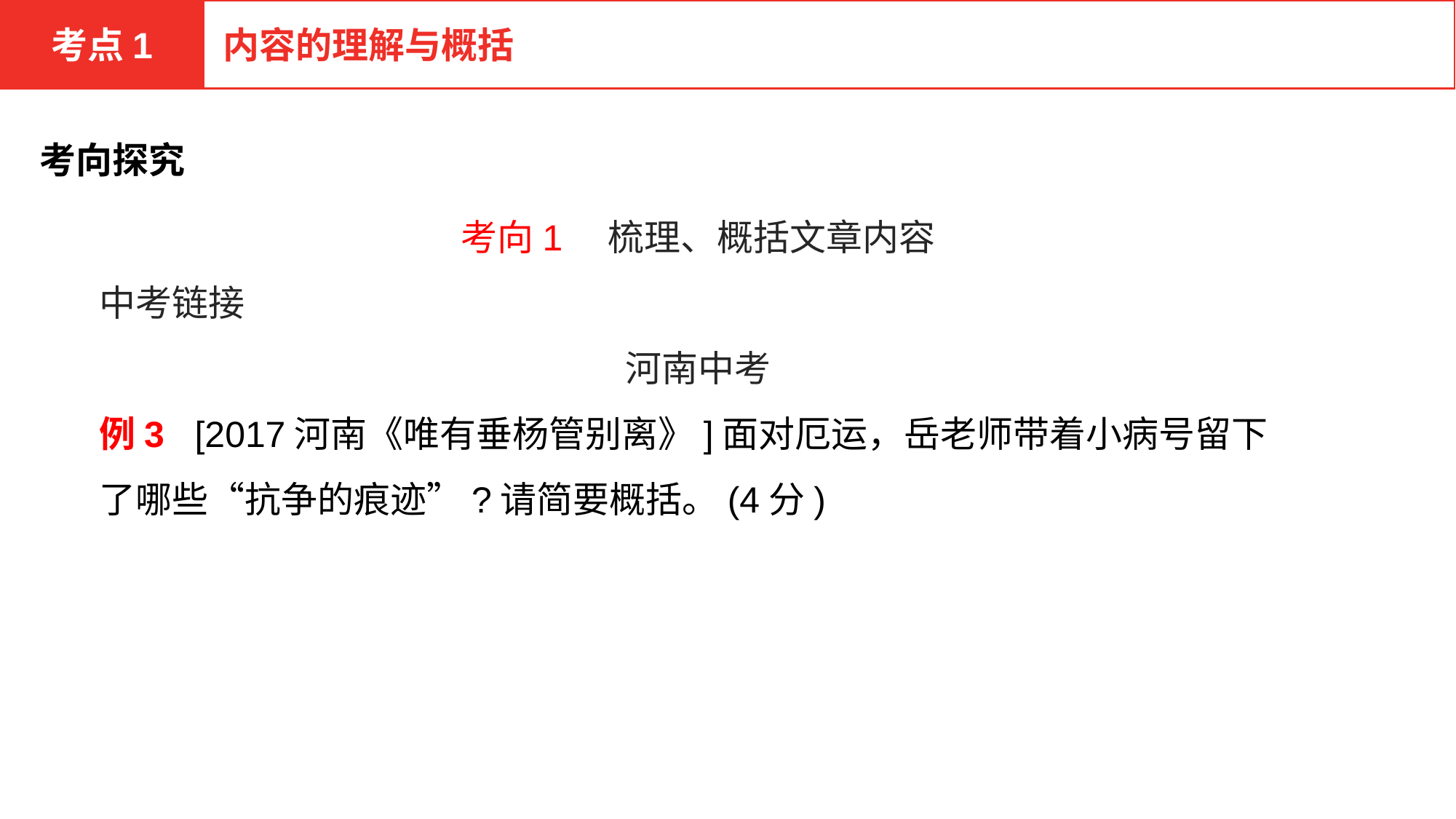

考点1
内容的理解与概括
考向探究
考向1　梳理、概括文章内容
中考链接
河南中考
例3   [2017河南《唯有垂杨管别离》]面对厄运，岳老师带着小病号留下了哪些“抗争的痕迹”?请简要概括。(4分)